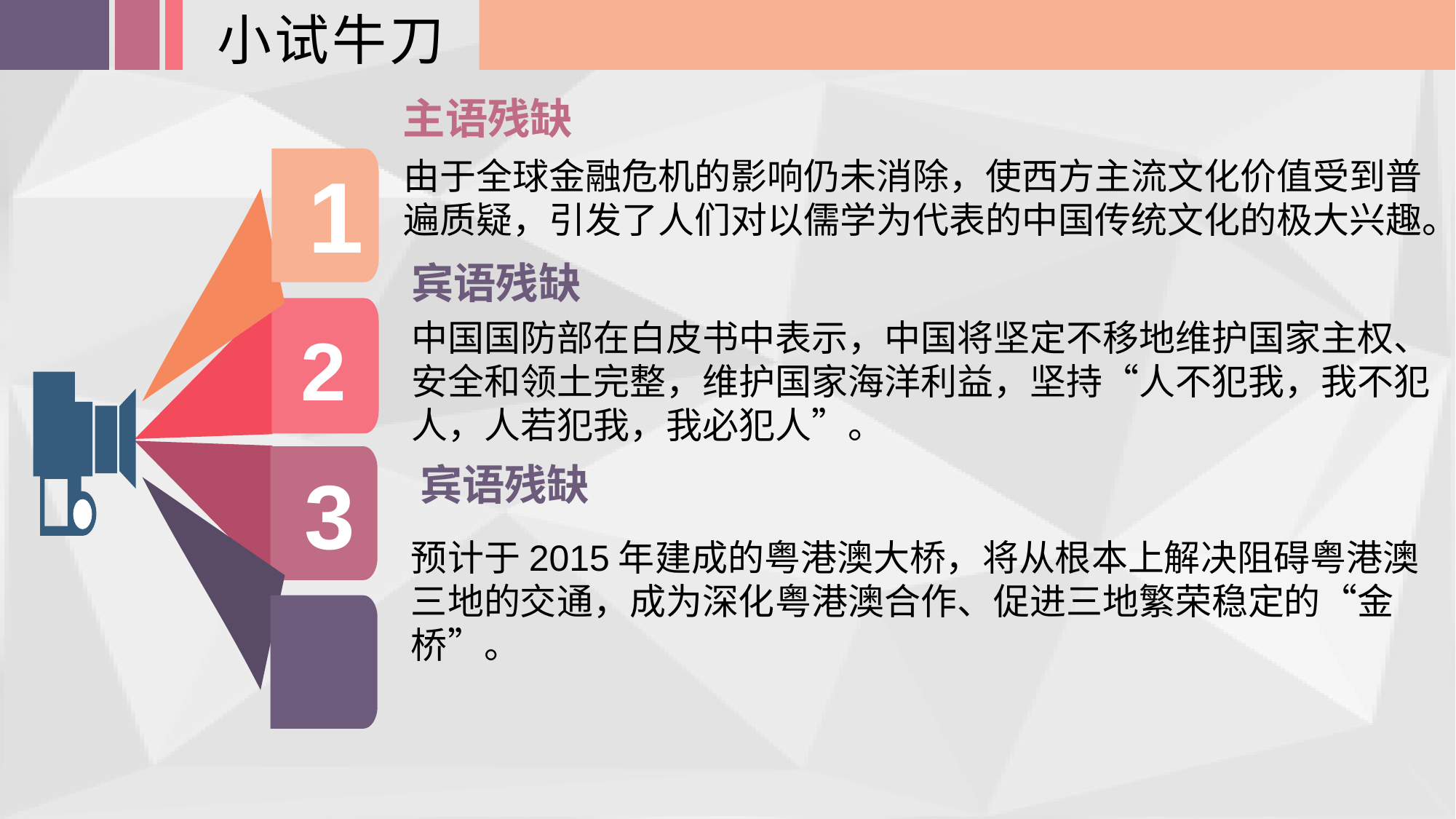

小试牛刀

主语残缺
1

2

3

由于全球金融危机的影响仍未消除，使西方主流文化价值受到普遍质疑，引发了人们对以儒学为代表的中国传统文化的极大兴趣。
宾语残缺
中国国防部在白皮书中表示，中国将坚定不移地维护国家主权、安全和领土完整，维护国家海洋利益，坚持“人不犯我，我不犯人，人若犯我，我必犯人”。
宾语残缺
预计于2015年建成的粤港澳大桥，将从根本上解决阻碍粤港澳三地的交通，成为深化粤港澳合作、促进三地繁荣稳定的“金桥”。